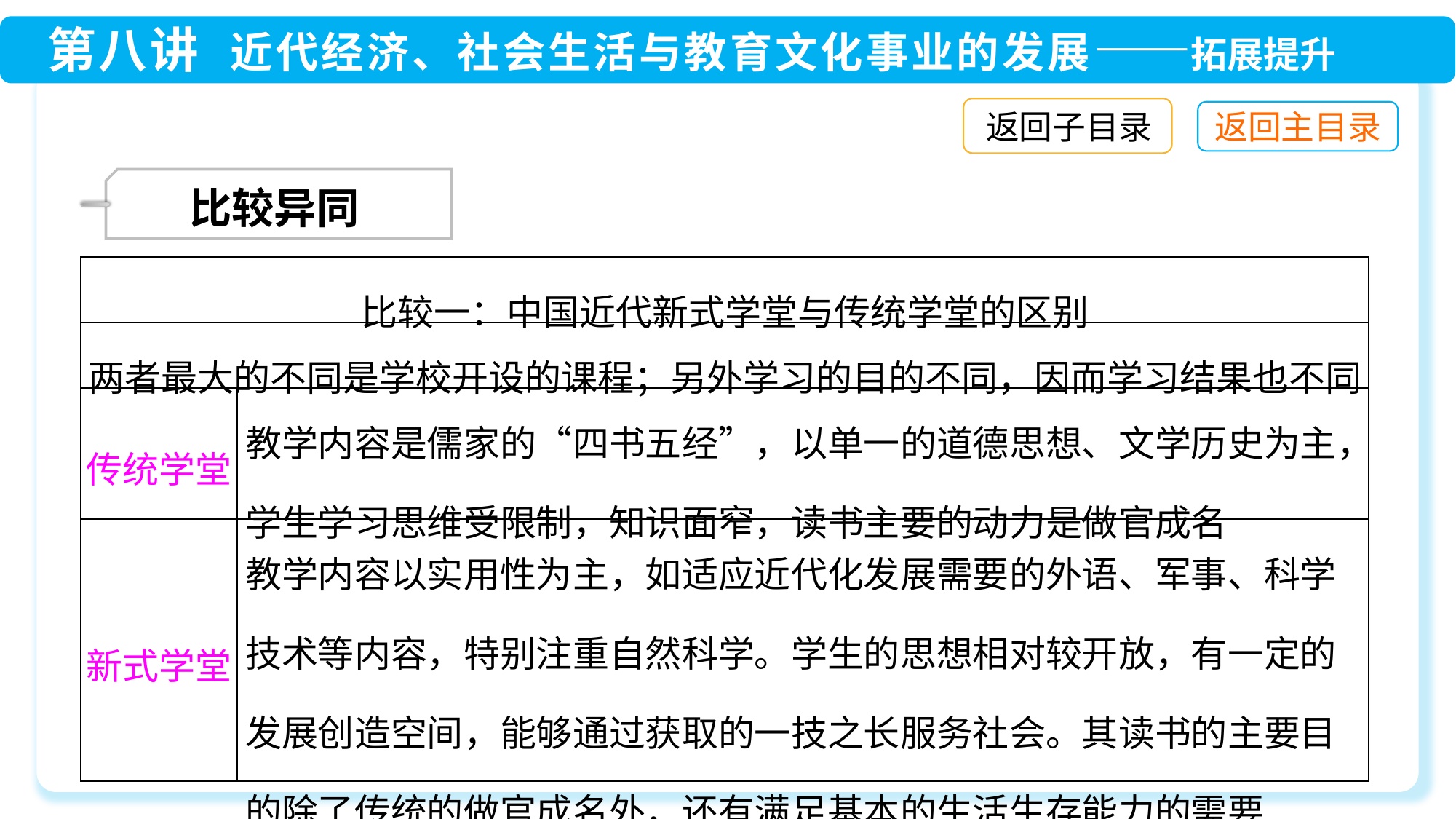

返回子目录
 比较异同

| 比较一：中国近代新式学堂与传统学堂的区别 |  |
| --- | --- |
| 两者最大的不同是学校开设的课程；另外学习的目的不同，因而学习结果也不同 |  |
| 传统学堂 | 教学内容是儒家的“四书五经”，以单一的道德思想、文学历史为主，学生学习思维受限制，知识面窄，读书主要的动力是做官成名 |
| 新式学堂 | 教学内容以实用性为主，如适应近代化发展需要的外语、军事、科学技术等内容，特别注重自然科学。学生的思想相对较开放，有一定的发展创造空间，能够通过获取的一技之长服务社会。其读书的主要目的除了传统的做官成名外，还有满足基本的生活生存能力的需要 |